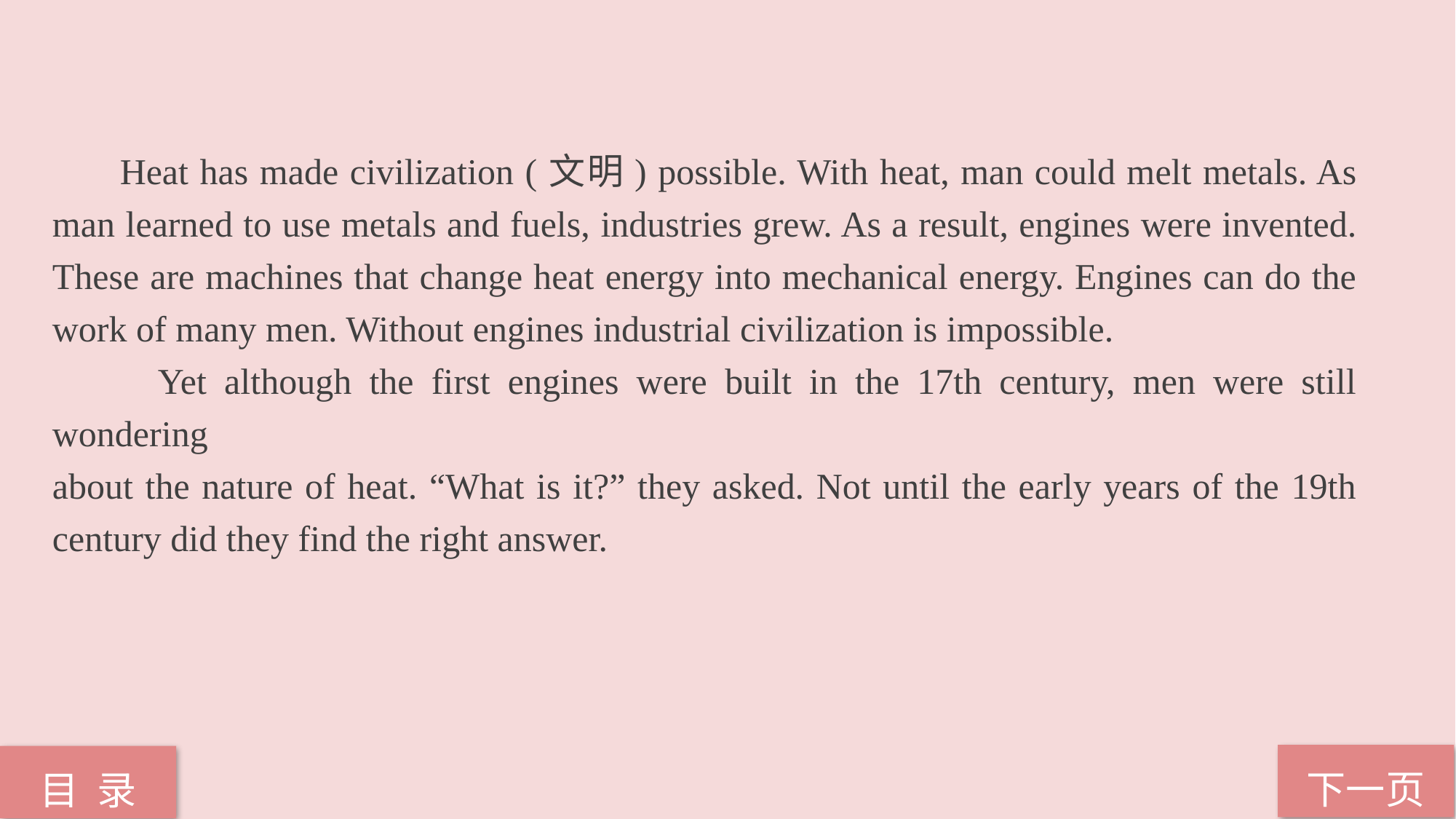

Heat has made civilization (文明) possible. With heat, man could melt metals. As man learned to use metals and fuels, industries grew. As a result, engines were invented. These are machines that change heat energy into mechanical energy. Engines can do the work of many men. Without engines industrial civilization is impossible.
      Yet although the first engines were built in the 17th century, men were still wondering
about the nature of heat. “What is it?” they asked. Not until the early years of the 19th century did they find the right answer.